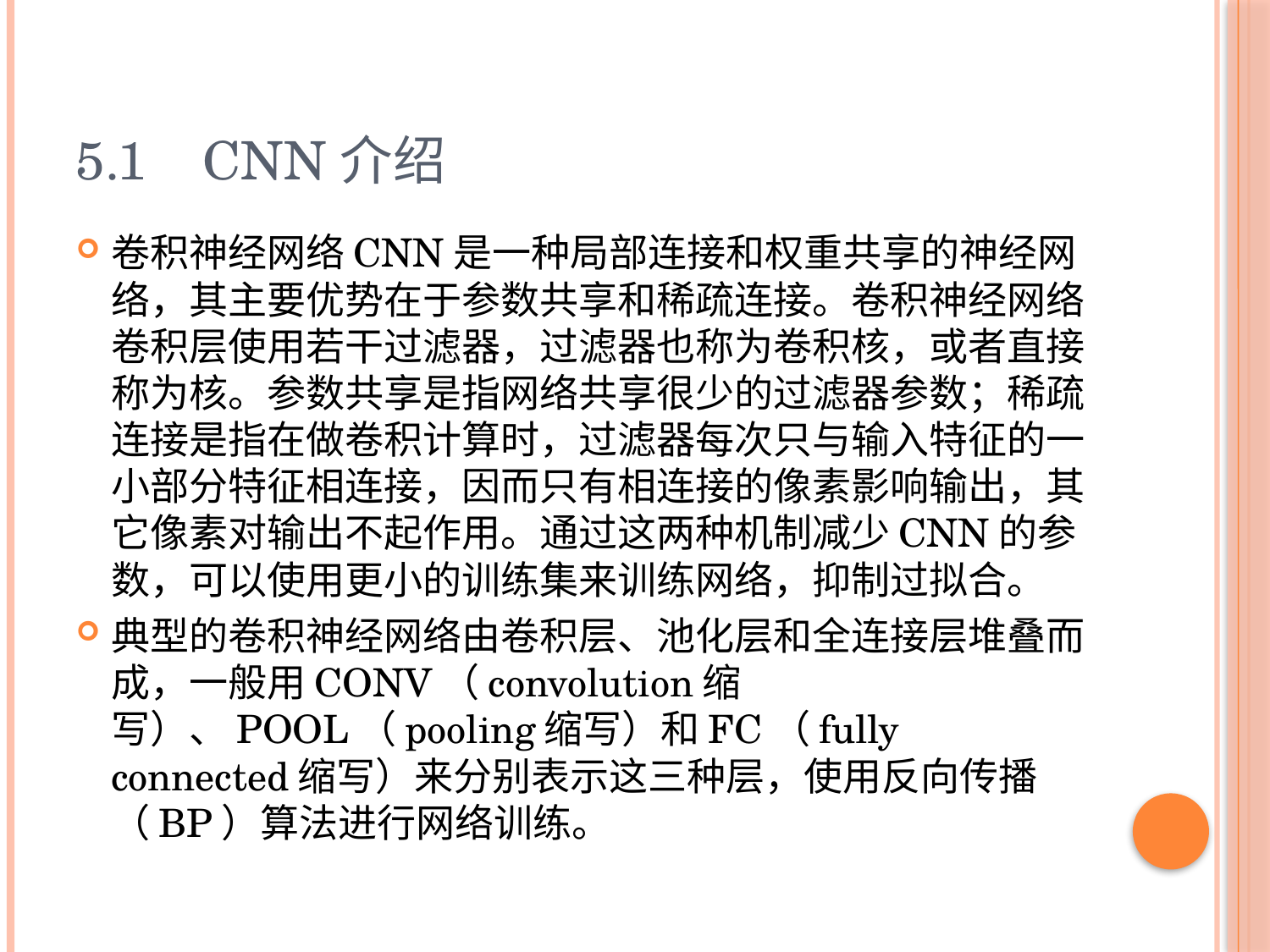

# 5.1	CNN介绍
卷积神经网络CNN是一种局部连接和权重共享的神经网络，其主要优势在于参数共享和稀疏连接。卷积神经网络卷积层使用若干过滤器，过滤器也称为卷积核，或者直接称为核。参数共享是指网络共享很少的过滤器参数；稀疏连接是指在做卷积计算时，过滤器每次只与输入特征的一小部分特征相连接，因而只有相连接的像素影响输出，其它像素对输出不起作用。通过这两种机制减少CNN的参数，可以使用更小的训练集来训练网络，抑制过拟合。
典型的卷积神经网络由卷积层、池化层和全连接层堆叠而成，一般用CONV（convolution缩写）、POOL（pooling缩写）和FC（fully connected缩写）来分别表示这三种层，使用反向传播（BP）算法进行网络训练。